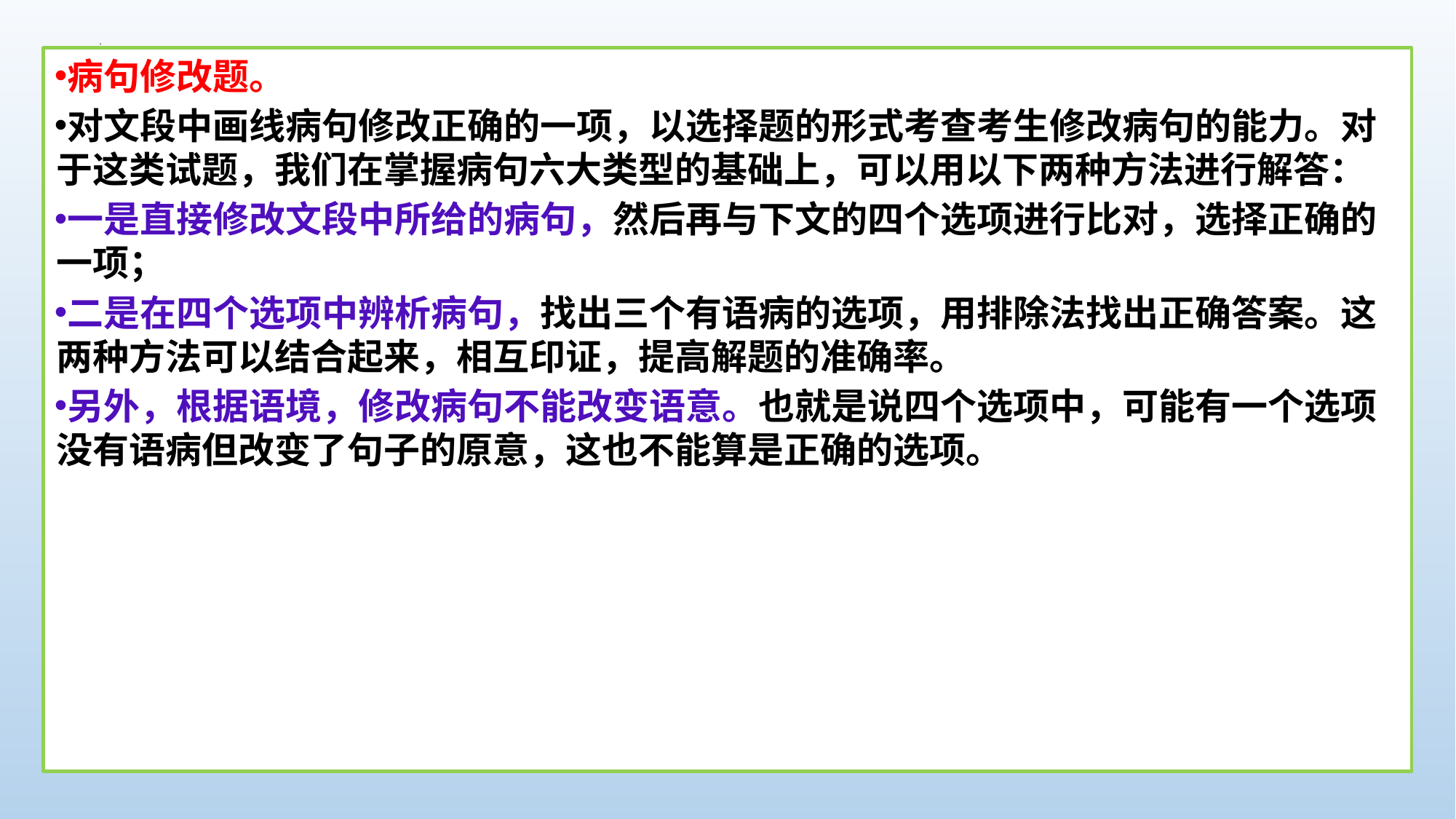

病句修改题。
对文段中画线病句修改正确的一项，以选择题的形式考查考生修改病句的能力。对于这类试题，我们在掌握病句六大类型的基础上，可以用以下两种方法进行解答：
一是直接修改文段中所给的病句，然后再与下文的四个选项进行比对，选择正确的一项；
二是在四个选项中辨析病句，找出三个有语病的选项，用排除法找出正确答案。这两种方法可以结合起来，相互印证，提高解题的准确率。
另外，根据语境，修改病句不能改变语意。也就是说四个选项中，可能有一个选项没有语病但改变了句子的原意，这也不能算是正确的选项。